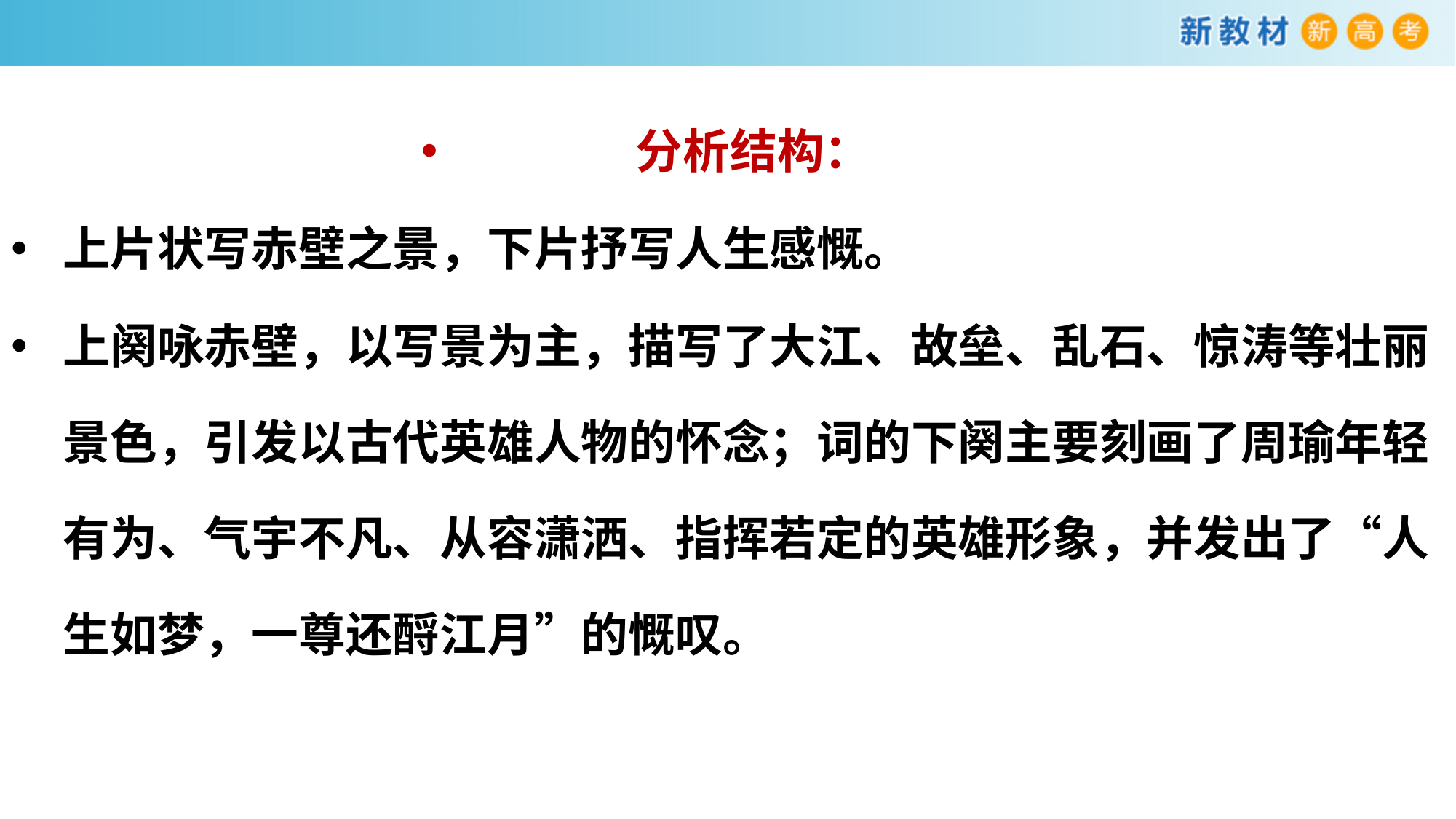

分析结构：
上片状写赤壁之景，下片抒写人生感慨。
上阕咏赤壁，以写景为主，描写了大江、故垒、乱石、惊涛等壮丽景色，引发以古代英雄人物的怀念；词的下阕主要刻画了周瑜年轻有为、气宇不凡、从容潇洒、指挥若定的英雄形象，并发出了“人生如梦，一尊还酹江月”的慨叹。